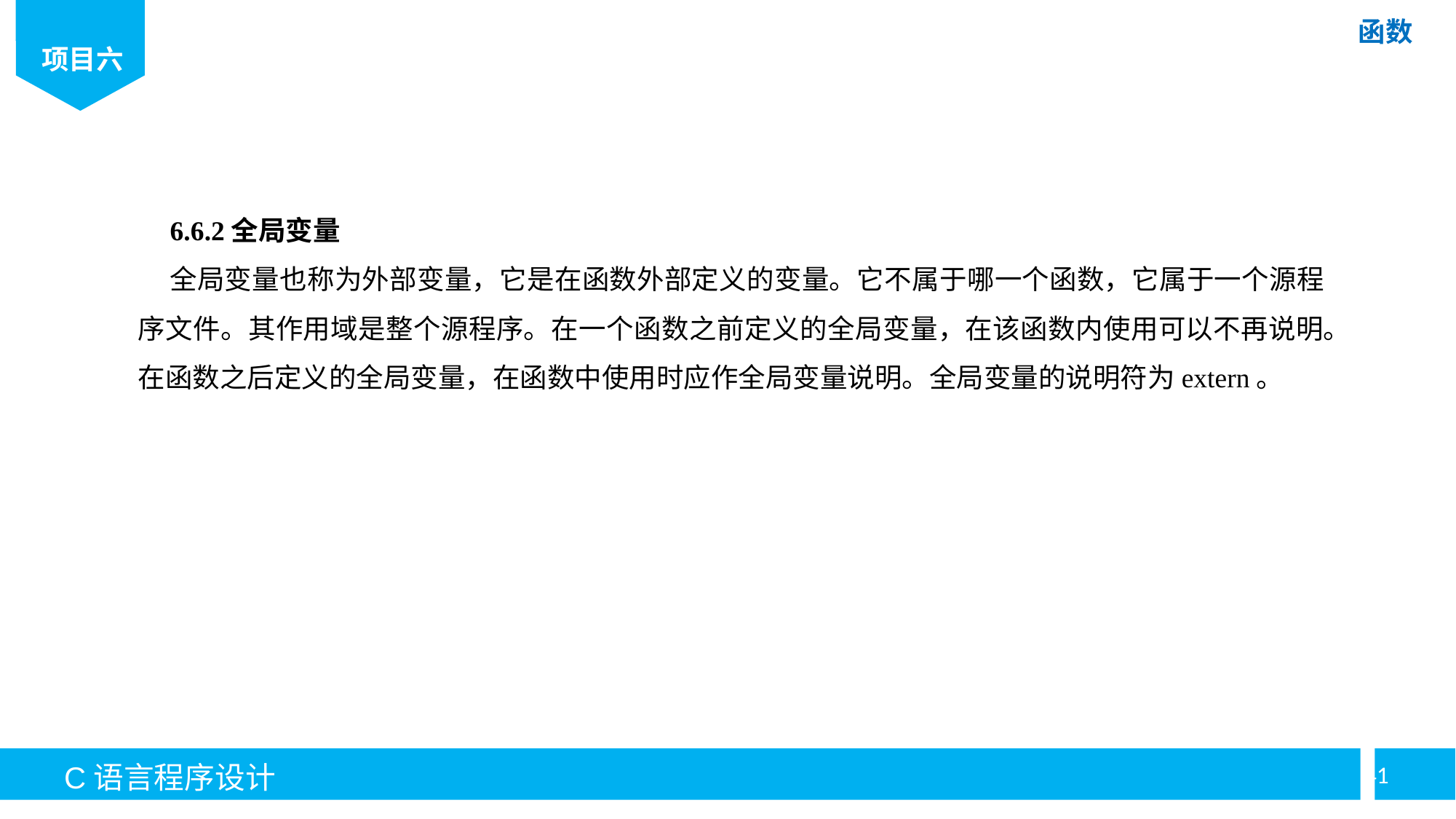

6.6.2全局变量
全局变量也称为外部变量，它是在函数外部定义的变量。它不属于哪一个函数，它属于一个源程序文件。其作用域是整个源程序。在一个函数之前定义的全局变量，在该函数内使用可以不再说明。在函数之后定义的全局变量，在函数中使用时应作全局变量说明。全局变量的说明符为extern。